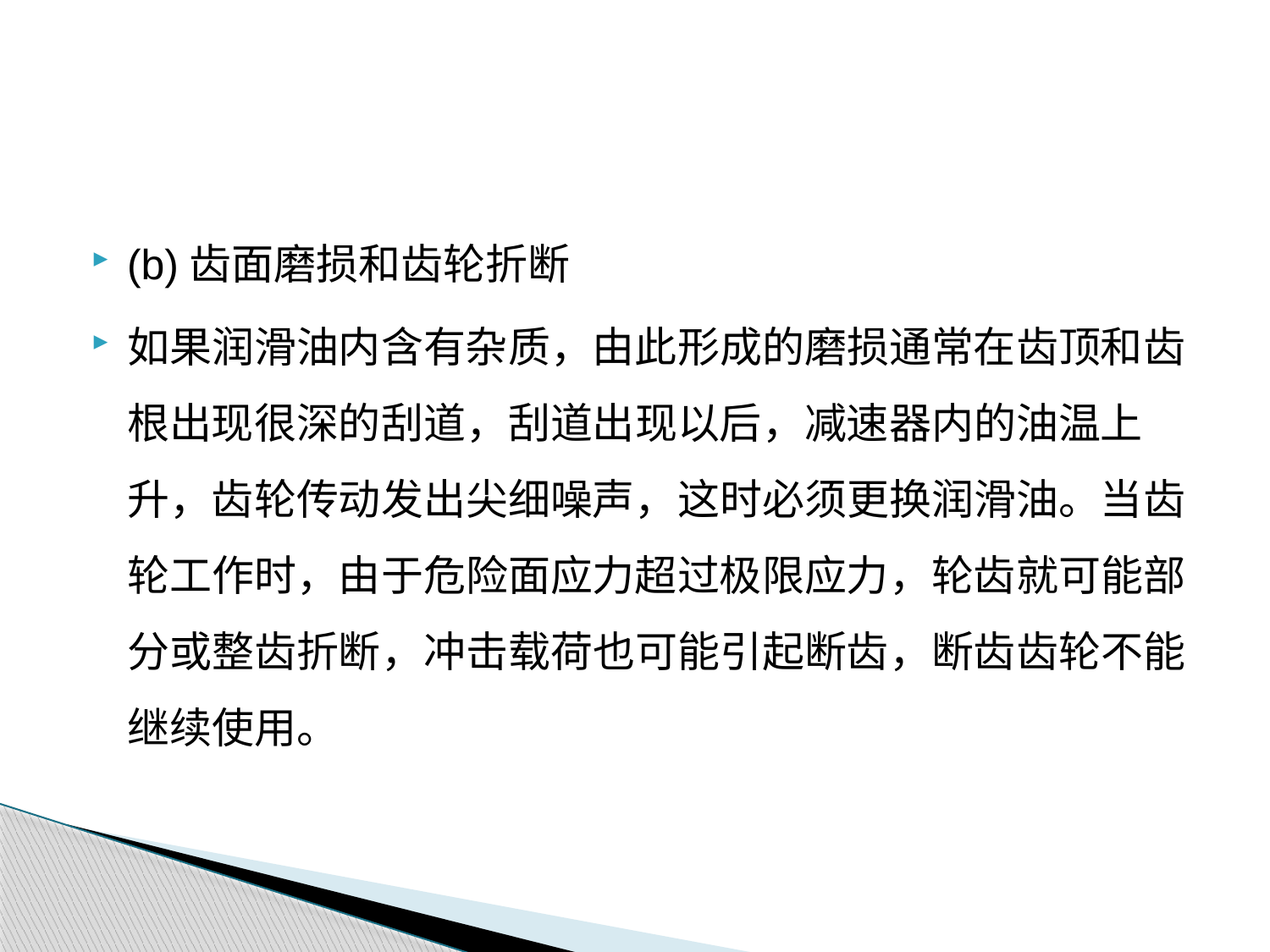

(b)齿面磨损和齿轮折断
如果润滑油内含有杂质，由此形成的磨损通常在齿顶和齿根出现很深的刮道，刮道出现以后，减速器内的油温上升，齿轮传动发出尖细噪声，这时必须更换润滑油。当齿轮工作时，由于危险面应力超过极限应力，轮齿就可能部分或整齿折断，冲击载荷也可能引起断齿，断齿齿轮不能继续使用。